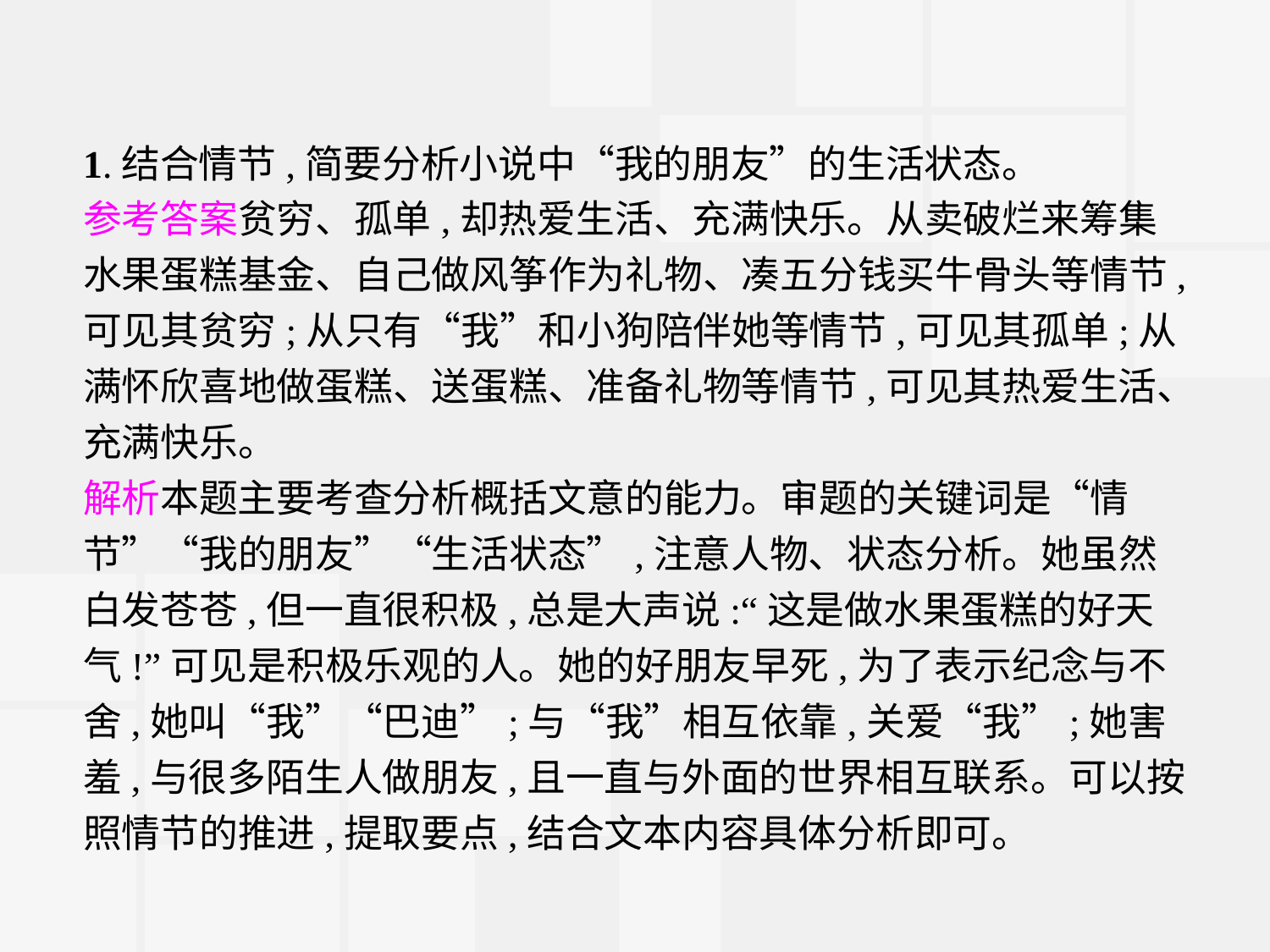

1.结合情节,简要分析小说中“我的朋友”的生活状态。
参考答案贫穷、孤单,却热爱生活、充满快乐。从卖破烂来筹集水果蛋糕基金、自己做风筝作为礼物、凑五分钱买牛骨头等情节,可见其贫穷;从只有“我”和小狗陪伴她等情节,可见其孤单;从满怀欣喜地做蛋糕、送蛋糕、准备礼物等情节,可见其热爱生活、充满快乐。
解析本题主要考查分析概括文意的能力。审题的关键词是“情节”“我的朋友”“生活状态”,注意人物、状态分析。她虽然白发苍苍,但一直很积极,总是大声说:“这是做水果蛋糕的好天气!”可见是积极乐观的人。她的好朋友早死,为了表示纪念与不舍,她叫“我”“巴迪”;与“我”相互依靠,关爱“我”;她害羞,与很多陌生人做朋友,且一直与外面的世界相互联系。可以按照情节的推进,提取要点,结合文本内容具体分析即可。